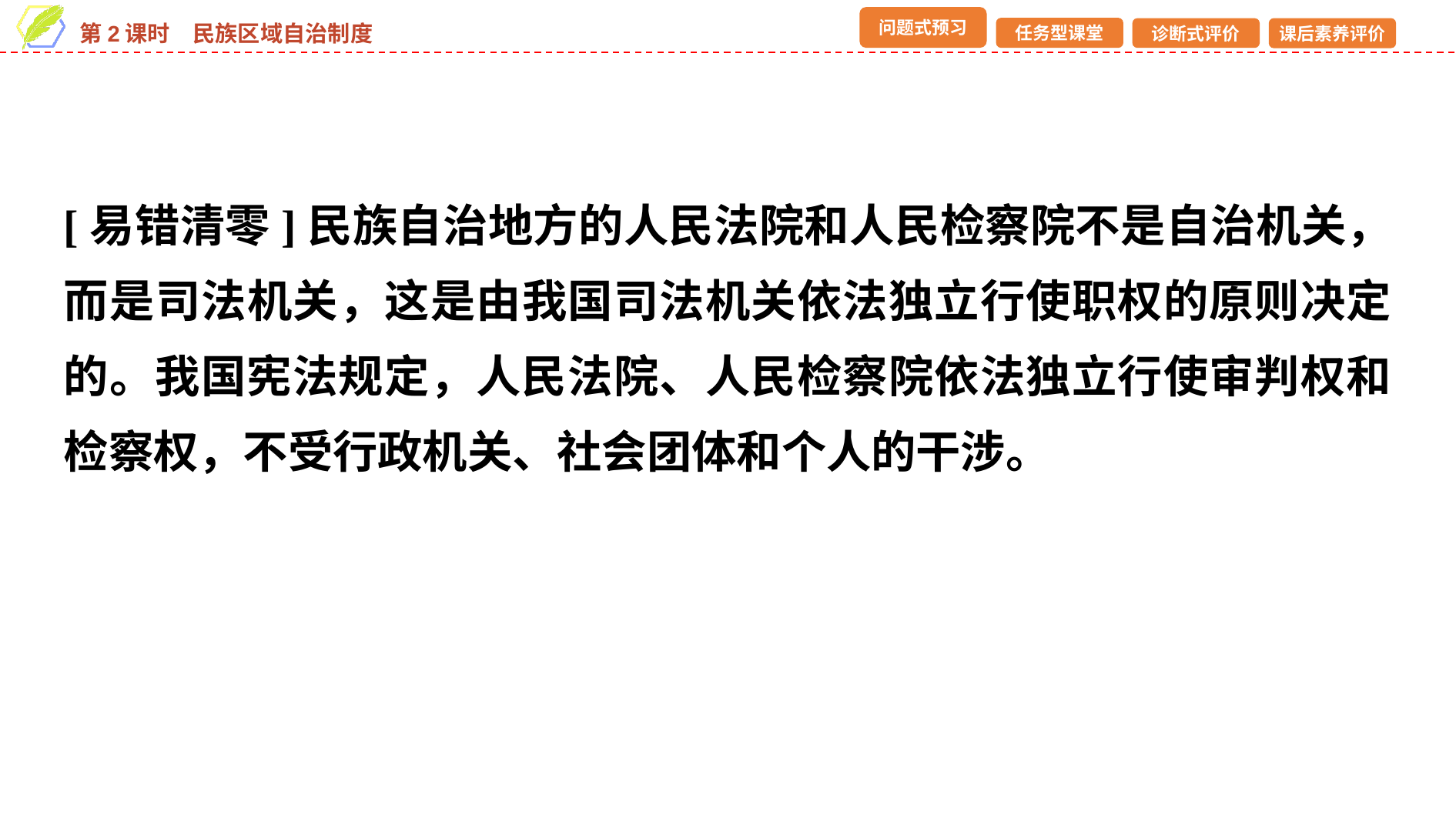

[易错清零]民族自治地方的人民法院和人民检察院不是自治机关，而是司法机关，这是由我国司法机关依法独立行使职权的原则决定的。我国宪法规定，人民法院、人民检察院依法独立行使审判权和检察权，不受行政机关、社会团体和个人的干涉。